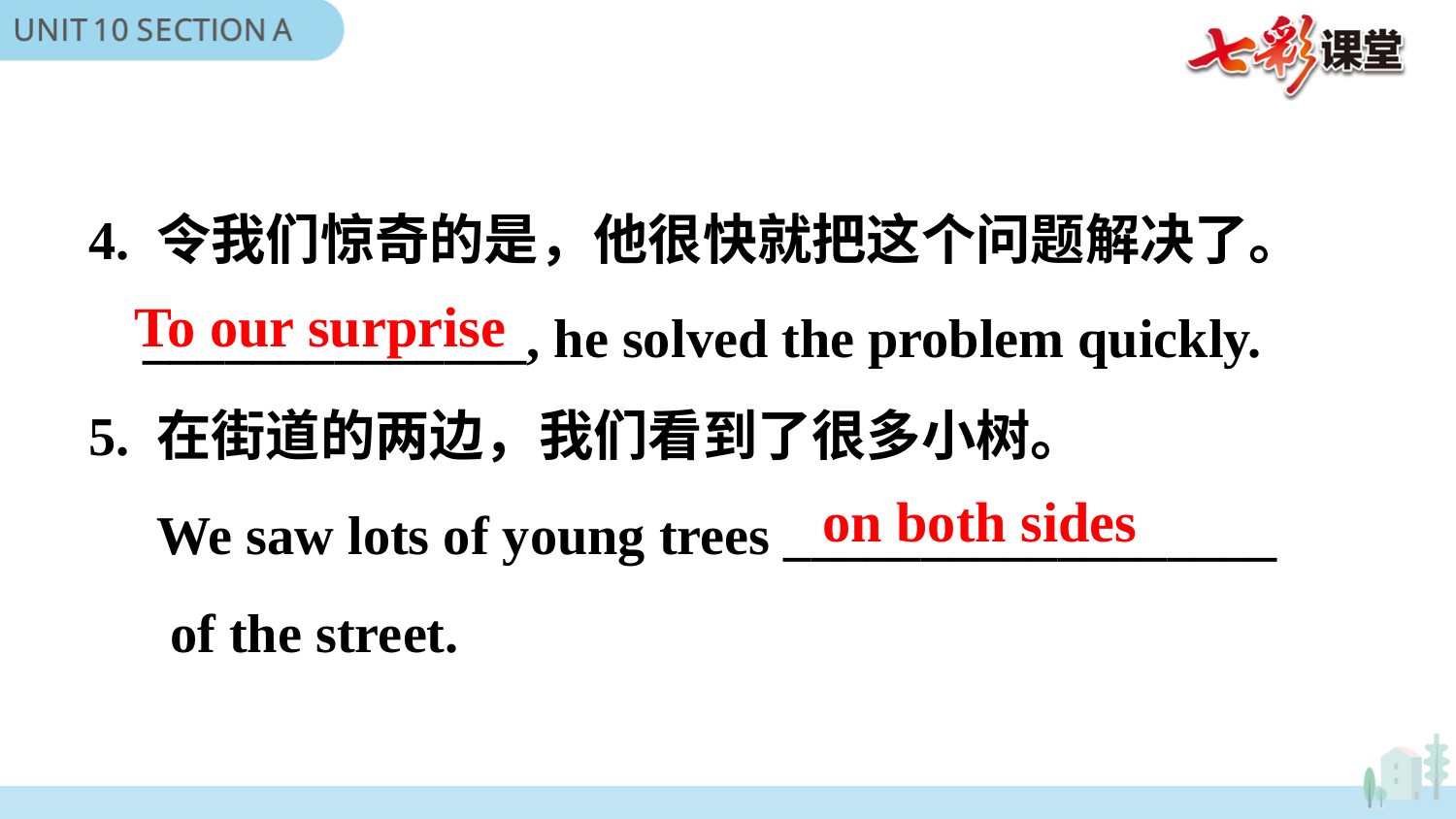

4. 令我们惊奇的是，他很快就把这个问题解决了。
    ______________, he solved the problem quickly.
5. 在街道的两边，我们看到了很多小树。
     We saw lots of young trees __________________
      of the street.
To our surprise
on both sides